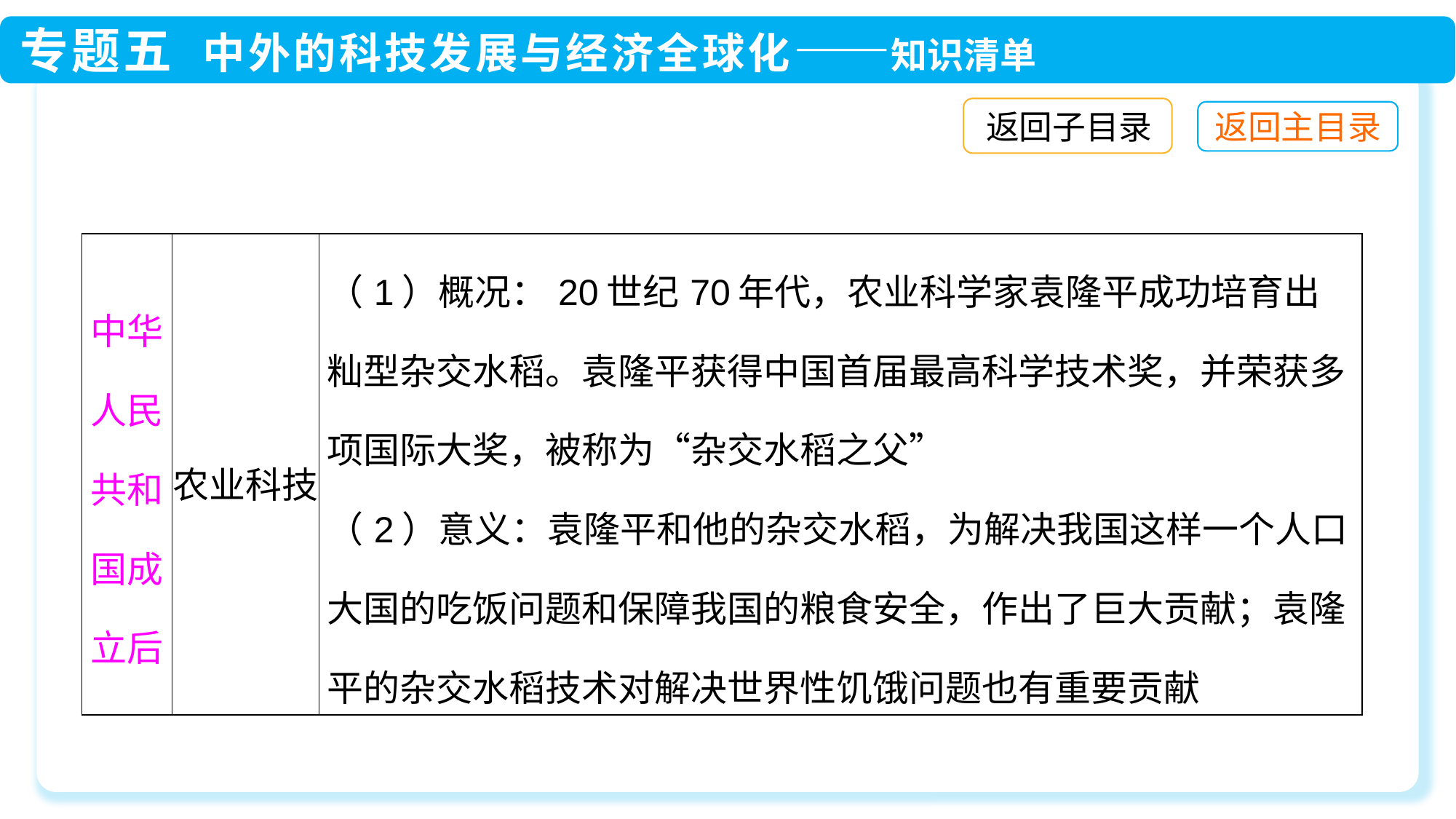

返回子目录
| 中华人民共和国成立后 | 农业科技 | （1）概况：20世纪70年代，农业科学家袁隆平成功培育出籼型杂交水稻。袁隆平获得中国首届最高科学技术奖，并荣获多项国际大奖，被称为“杂交水稻之父” （2）意义：袁隆平和他的杂交水稻，为解决我国这样一个人口大国的吃饭问题和保障我国的粮食安全，作出了巨大贡献；袁隆平的杂交水稻技术对解决世界性饥饿问题也有重要贡献 |
| --- | --- | --- |